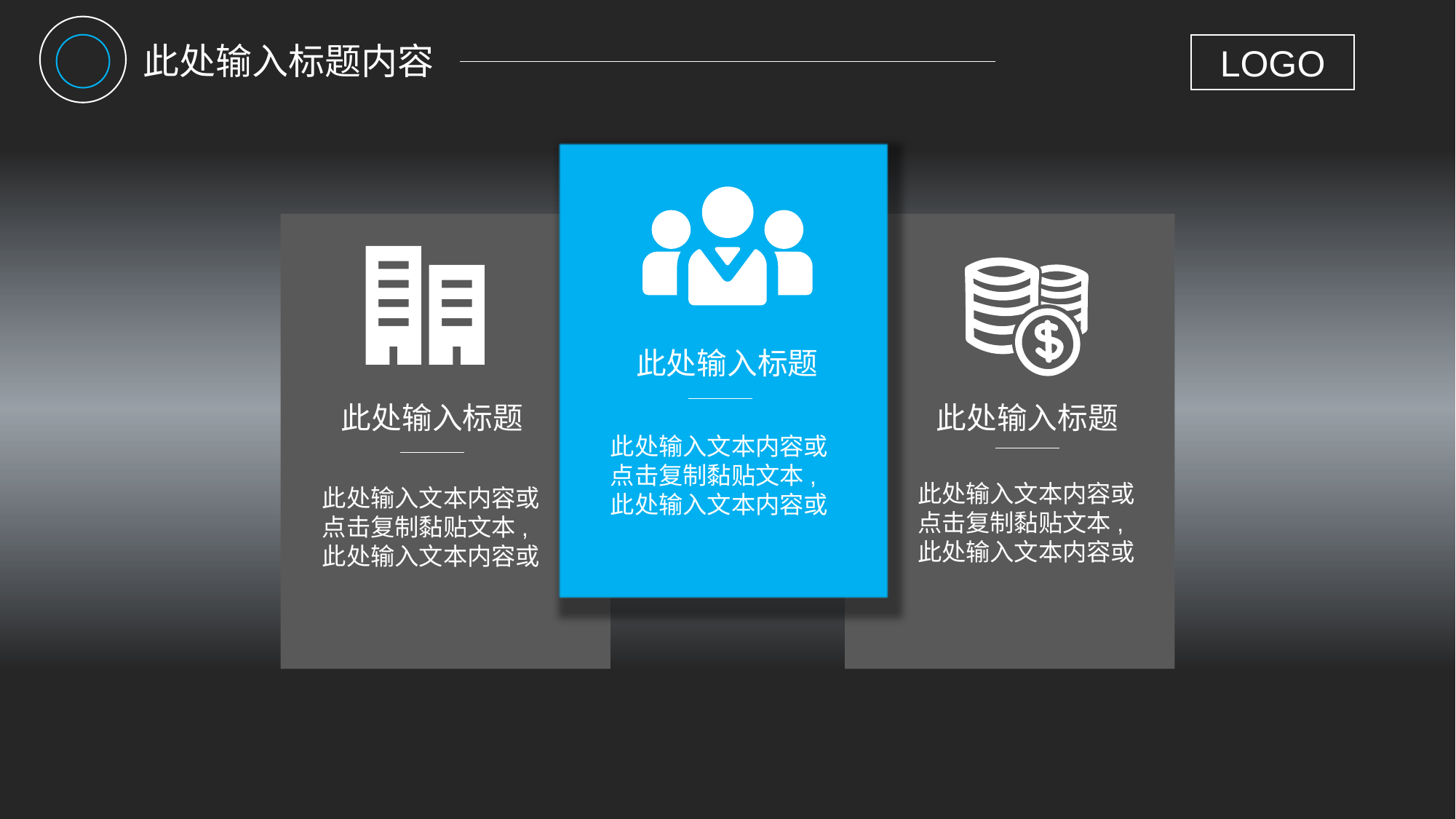

此处输入标题内容

LOGO

此处输入标题
此处输入标题
此处输入标题
此处输入文本内容或点击复制黏贴文本,此处输入文本内容或
此处输入文本内容或点击复制黏贴文本,此处输入文本内容或
此处输入文本内容或点击复制黏贴文本,此处输入文本内容或